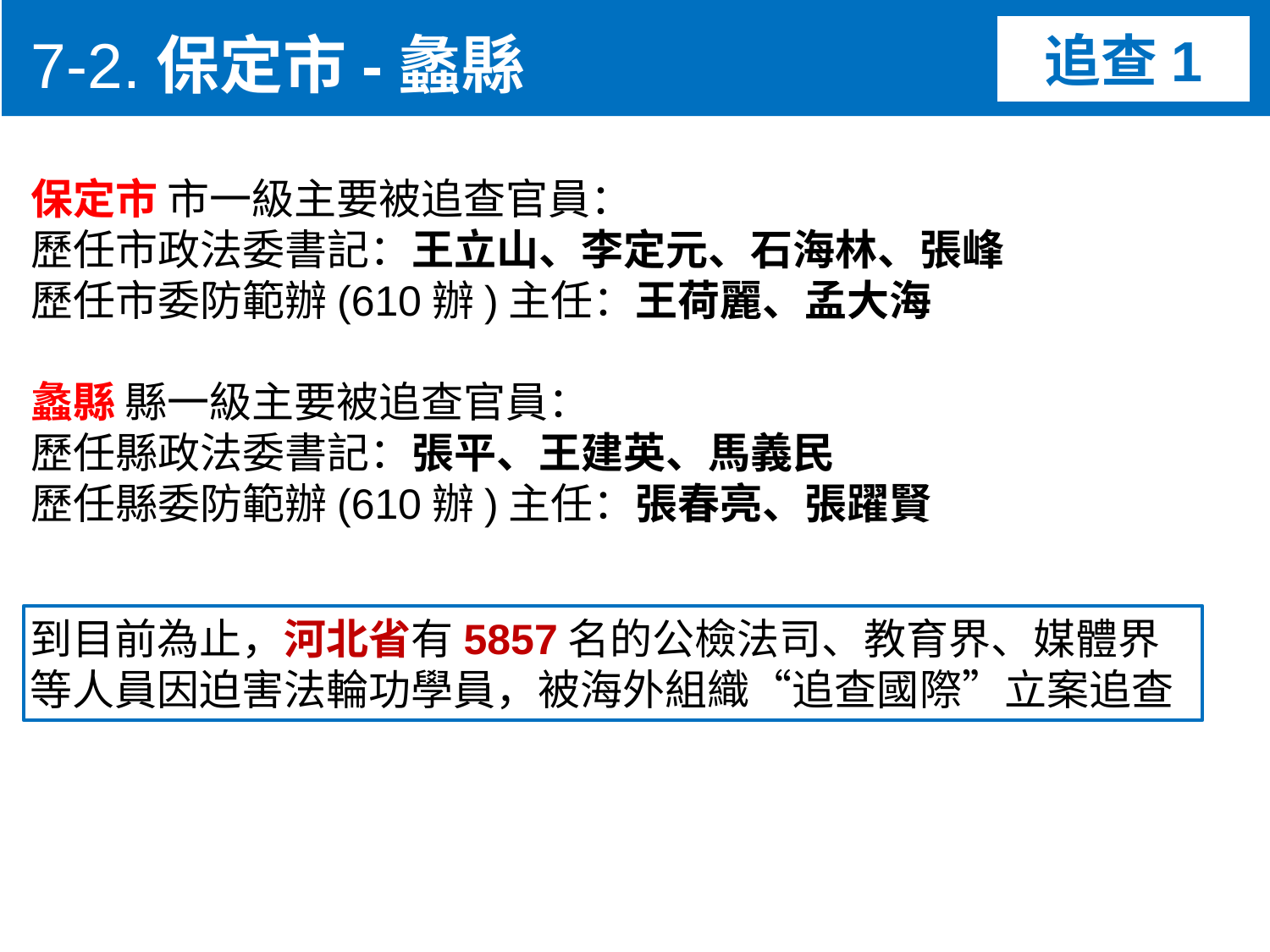

7-2.保定市-蠡縣
追查1

保定市 市一級主要被追查官員：
歷任市政法委書記：王立山、李定元、石海林、張峰
歷任市委防範辦(610辦)主任：王荷麗、孟大海

蠡縣 縣一級主要被追查官員：
歷任縣政法委書記：張平、王建英、馬義民
歷任縣委防範辦(610辦)主任：張春亮、張躍賢
到目前為止，河北省有5857名的公檢法司、教育界、媒體界等人員因迫害法輪功學員，被海外組織“追查國際”立案追查